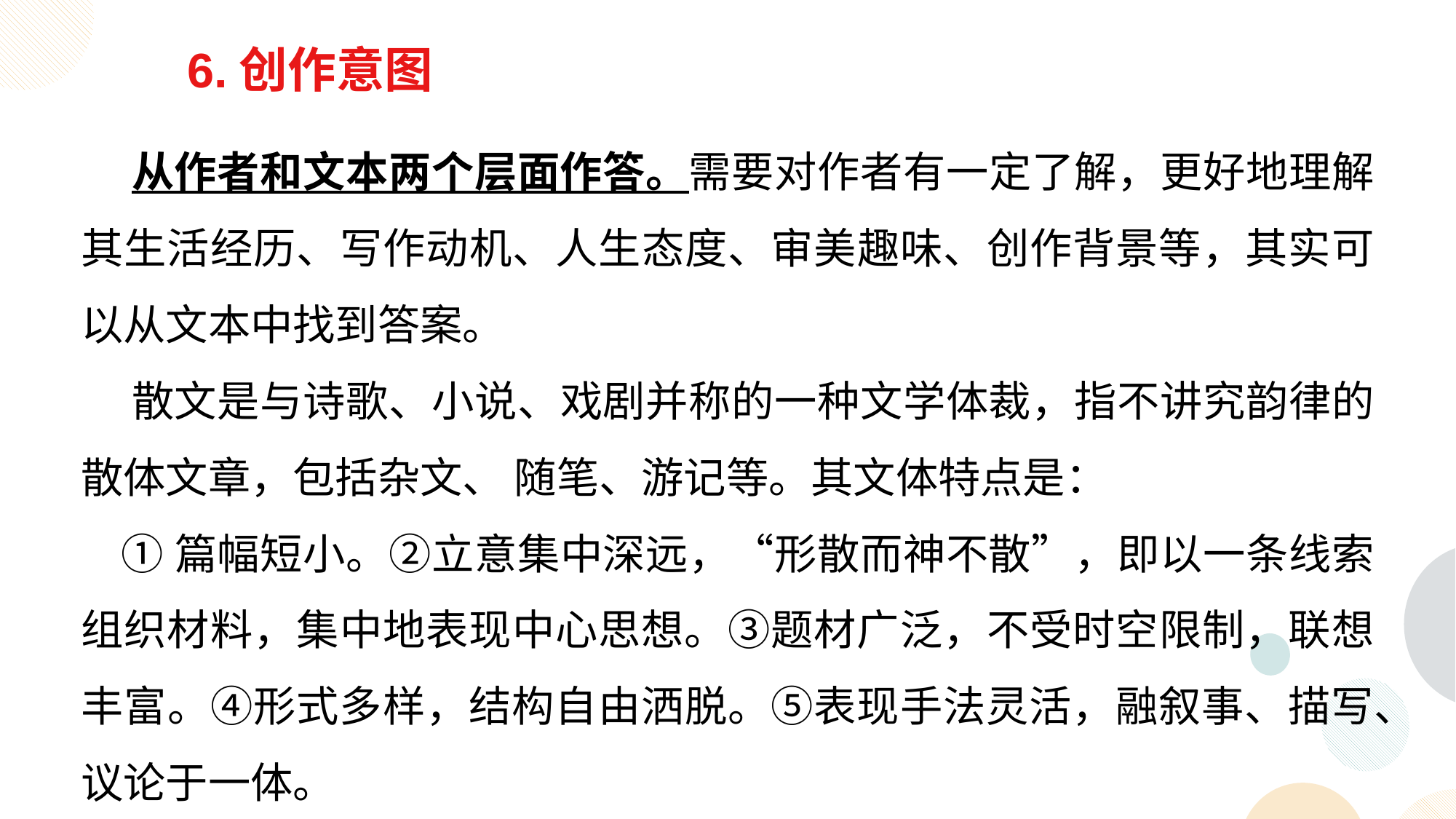

6.创作意图
    从作者和文本两个层面作答。需要对作者有一定了解，更好地理解其生活经历、写作动机、人生态度、审美趣味、创作背景等，其实可以从文本中找到答案。
    散文是与诗歌、小说、戏剧并称的一种文学体裁，指不讲究韵律的散体文章，包括杂文、 随笔、游记等。其文体特点是：
    ①篇幅短小。②立意集中深远，“形散而神不散”，即以一条线索组织材料，集中地表现中心思想。③题材广泛，不受时空限制，联想丰富。④形式多样，结构自由洒脱。⑤表现手法灵活，融叙事、描写、议论于一体。